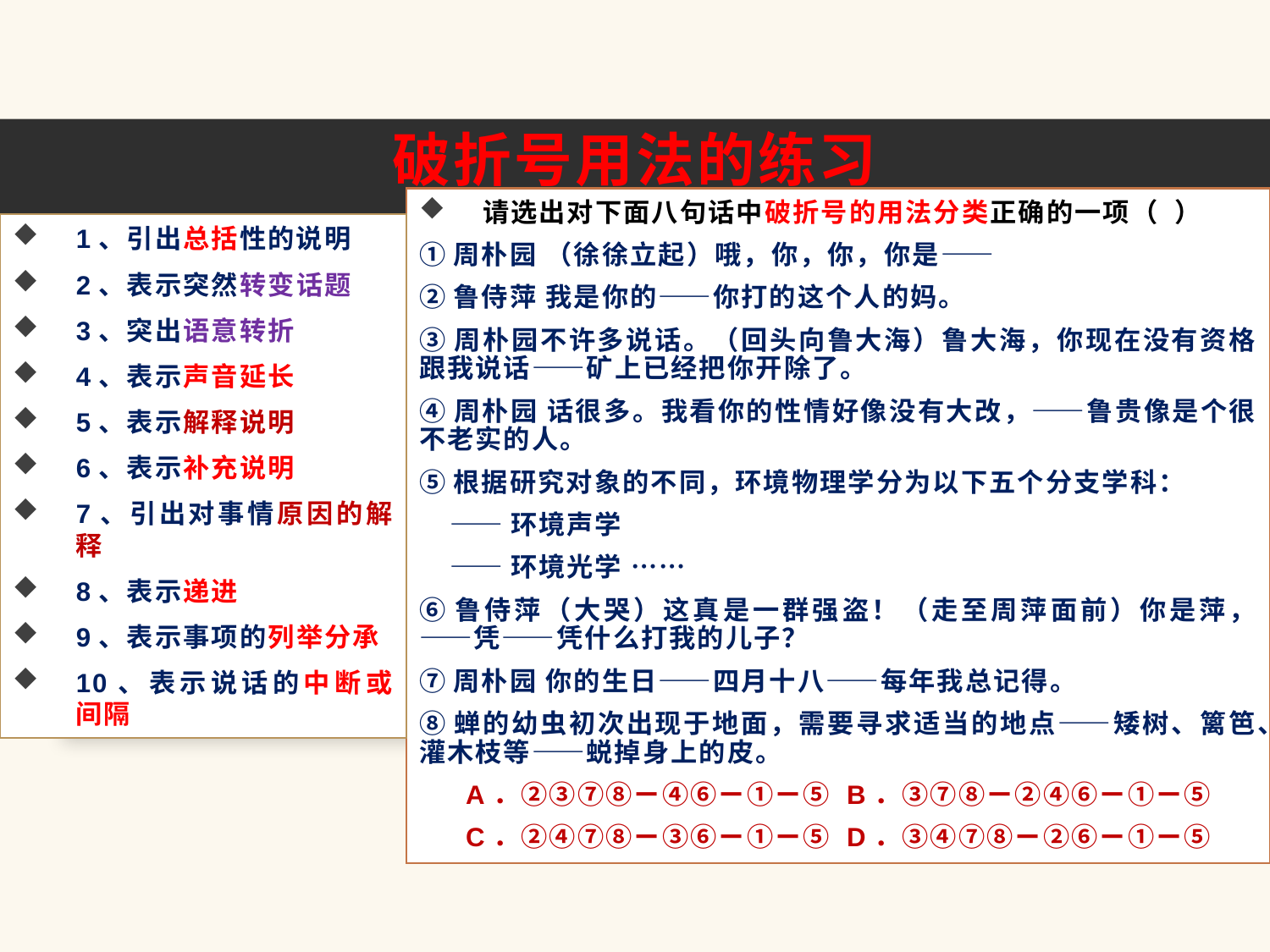

破折号用法的练习
请选出对下面八句话中破折号的用法分类正确的一项（  ）
①周朴园 （徐徐立起）哦，你，你，你是——
②鲁侍萍 我是你的——你打的这个人的妈。
③周朴园不许多说话。（回头向鲁大海）鲁大海，你现在没有资格跟我说话——矿上已经把你开除了。
④周朴园 话很多。我看你的性情好像没有大改，——鲁贵像是个很不老实的人。
⑤根据研究对象的不同，环境物理学分为以下五个分支学科：
    ——环境声学
    ——环境光学 ……
⑥鲁侍萍（大哭）这真是一群强盗！（走至周萍面前）你是萍，——凭——凭什么打我的儿子？
⑦周朴园 你的生日——四月十八——每年我总记得。
⑧蝉的幼虫初次出现于地面，需要寻求适当的地点——矮树、篱笆、灌木枝等——蜕掉身上的皮。
A．②③⑦⑧ㄧ④⑥ㄧ①ㄧ⑤	B．③⑦⑧ㄧ②④⑥ㄧ①ㄧ⑤
C．②④⑦⑧ㄧ③⑥ㄧ①ㄧ⑤	D．③④⑦⑧ㄧ②⑥ㄧ①ㄧ⑤
1、引出总括性的说明
2、表示突然转变话题
3、突出语意转折
4、表示声音延长
5、表示解释说明
6、表示补充说明
7、引出对事情原因的解释
8、表示递进
9、表示事项的列举分承
10、表示说话的中断或间隔